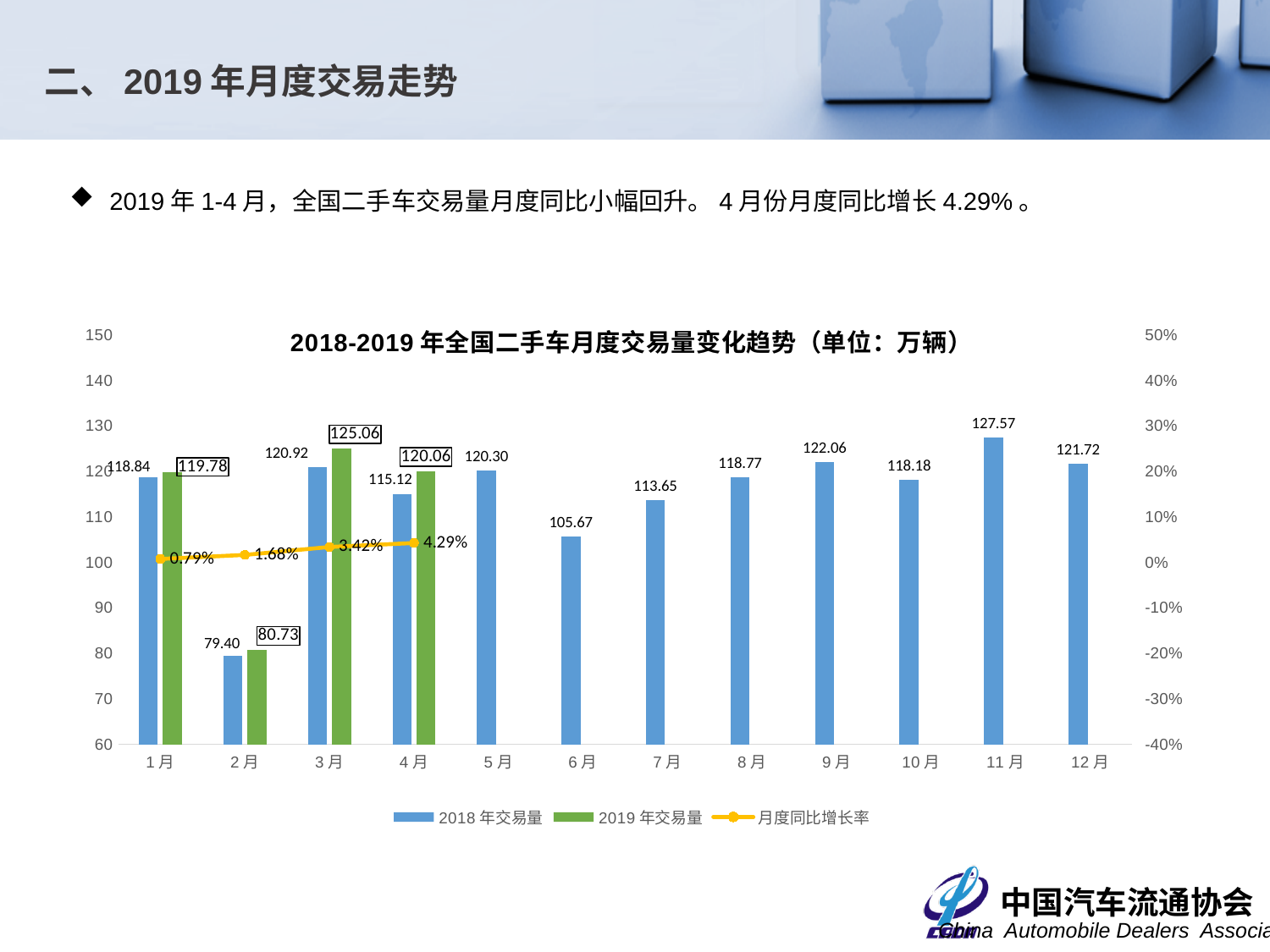

二、2019年月度交易走势
2019年1-4月，全国二手车交易量月度同比小幅回升。4月份月度同比增长4.29%。

### Chart

| Category | 2018年交易量 | 2019年交易量 | 月度同比增长率 |
|---|---|---|---|
| 1月 | 118.84 | 119.78 | 0.007909794681925259 |
| 2月 | 79.4 | 80.73 | 0.016750629722921892 |
| 3月 | 120.92 | 125.06 | 0.0342375124048958 |
| 4月 | 115.12 | 120.06 | 0.04291174426685196 |
| 5月 | 120.3 | None | None |
| 6月 | 105.67 | None | None |
| 7月 | 113.65 | None | None |
| 8月 | 118.77 | None | None |
| 9月 | 122.06 | None | None |
| 10月 | 118.18 | None | None |
| 11月 | 127.57 | None | None |
| 12月 | 121.72 | None | None |